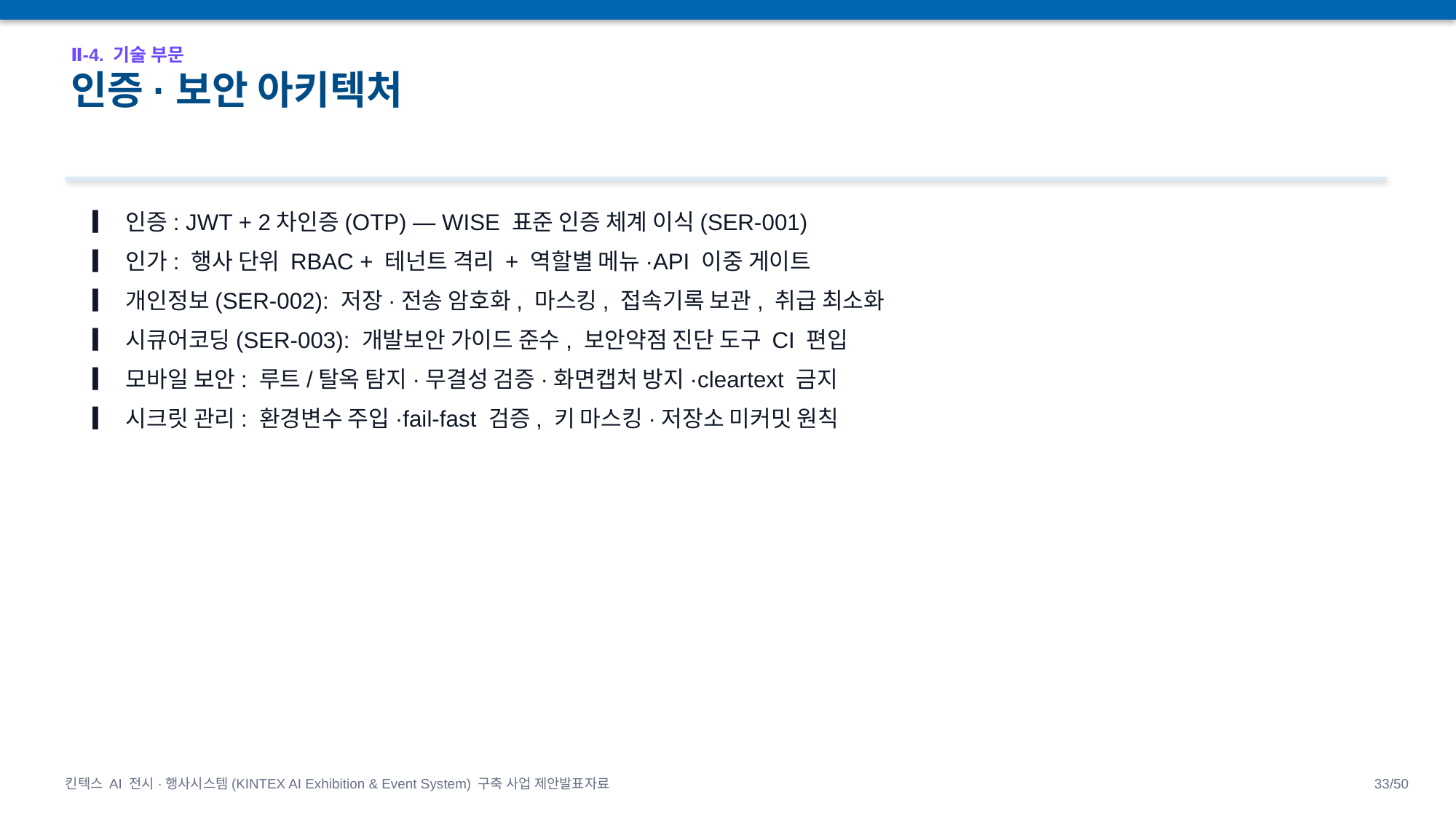

Ⅱ-4. 기술 부문
인증·보안 아키텍처

▎ 인증: JWT + 2차인증(OTP) — WISE 표준 인증 체계 이식(SER-001)
▎ 인가: 행사 단위 RBAC + 테넌트 격리 + 역할별 메뉴·API 이중 게이트
▎ 개인정보(SER-002): 저장·전송 암호화, 마스킹, 접속기록 보관, 취급 최소화
▎ 시큐어코딩(SER-003): 개발보안 가이드 준수, 보안약점 진단 도구 CI 편입
▎ 모바일 보안: 루트/탈옥 탐지·무결성 검증·화면캡처 방지·cleartext 금지
▎ 시크릿 관리: 환경변수 주입·fail-fast 검증, 키 마스킹·저장소 미커밋 원칙
킨텍스 AI 전시·행사시스템(KINTEX AI Exhibition & Event System) 구축 사업 제안발표자료
33/50